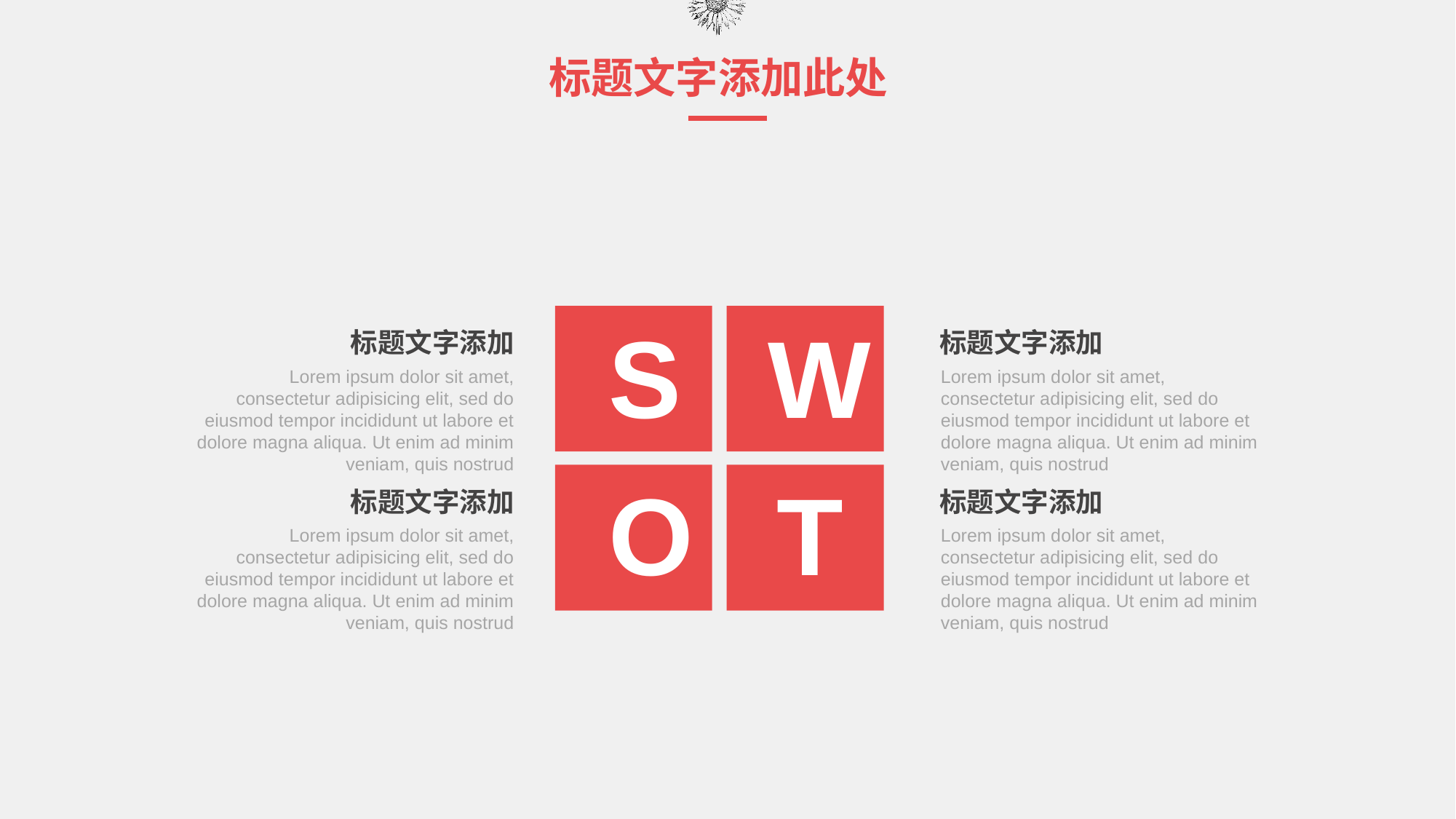

标题文字添加此处
S
W

O
T

标题文字添加
Lorem ipsum dolor sit amet, consectetur adipisicing elit, sed do eiusmod tempor incididunt ut labore et dolore magna aliqua. Ut enim ad minim veniam, quis nostrud
标题文字添加
Lorem ipsum dolor sit amet, consectetur adipisicing elit, sed do eiusmod tempor incididunt ut labore et dolore magna aliqua. Ut enim ad minim veniam, quis nostrud
标题文字添加
Lorem ipsum dolor sit amet, consectetur adipisicing elit, sed do eiusmod tempor incididunt ut labore et dolore magna aliqua. Ut enim ad minim veniam, quis nostrud
标题文字添加
Lorem ipsum dolor sit amet, consectetur adipisicing elit, sed do eiusmod tempor incididunt ut labore et dolore magna aliqua. Ut enim ad minim veniam, quis nostrud